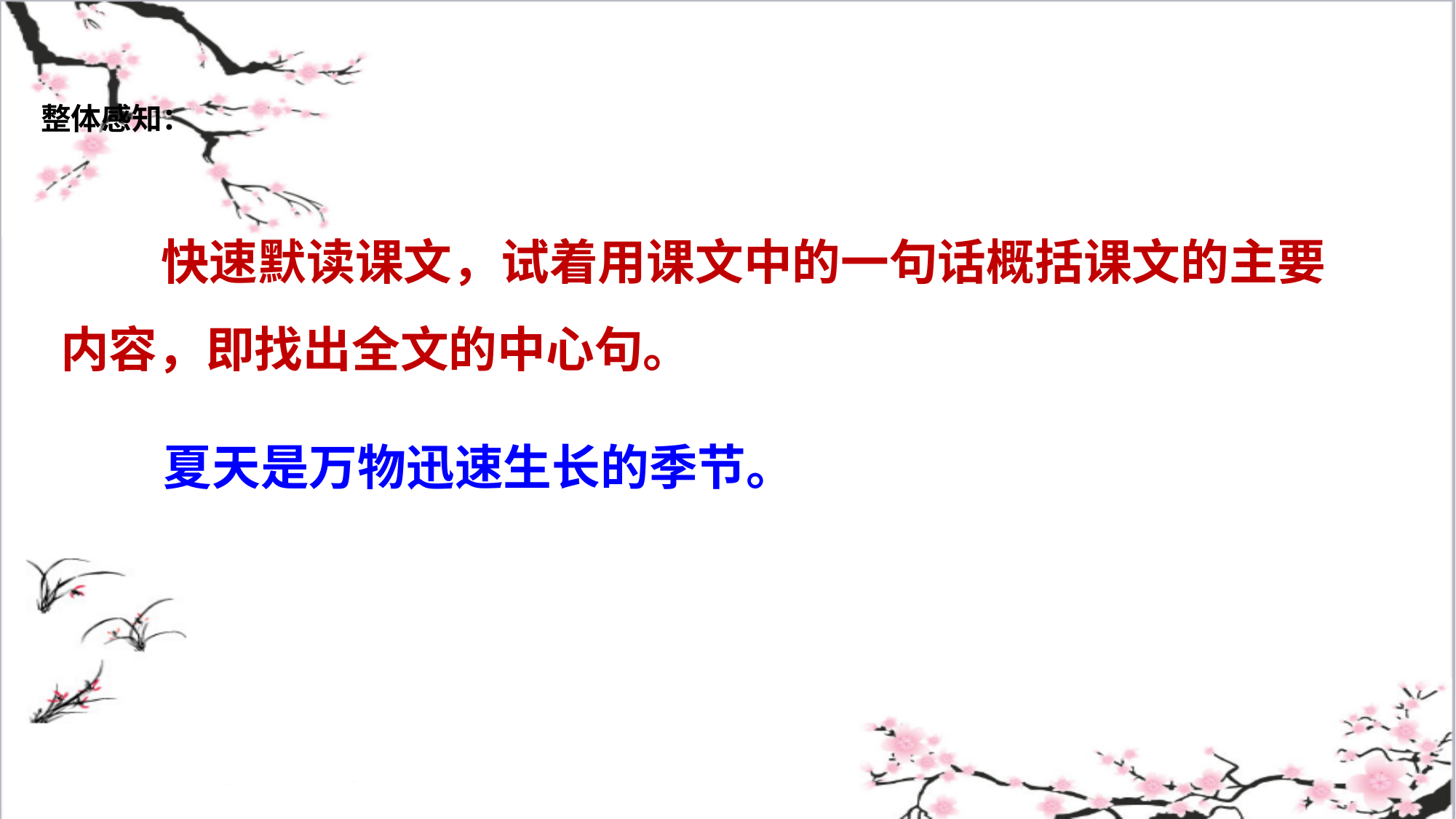

整体感知：
        快速默读课文，试着用课文中的一句话概括课文的主要内容，即找出全文的中心句。
夏天是万物迅速生长的季节。